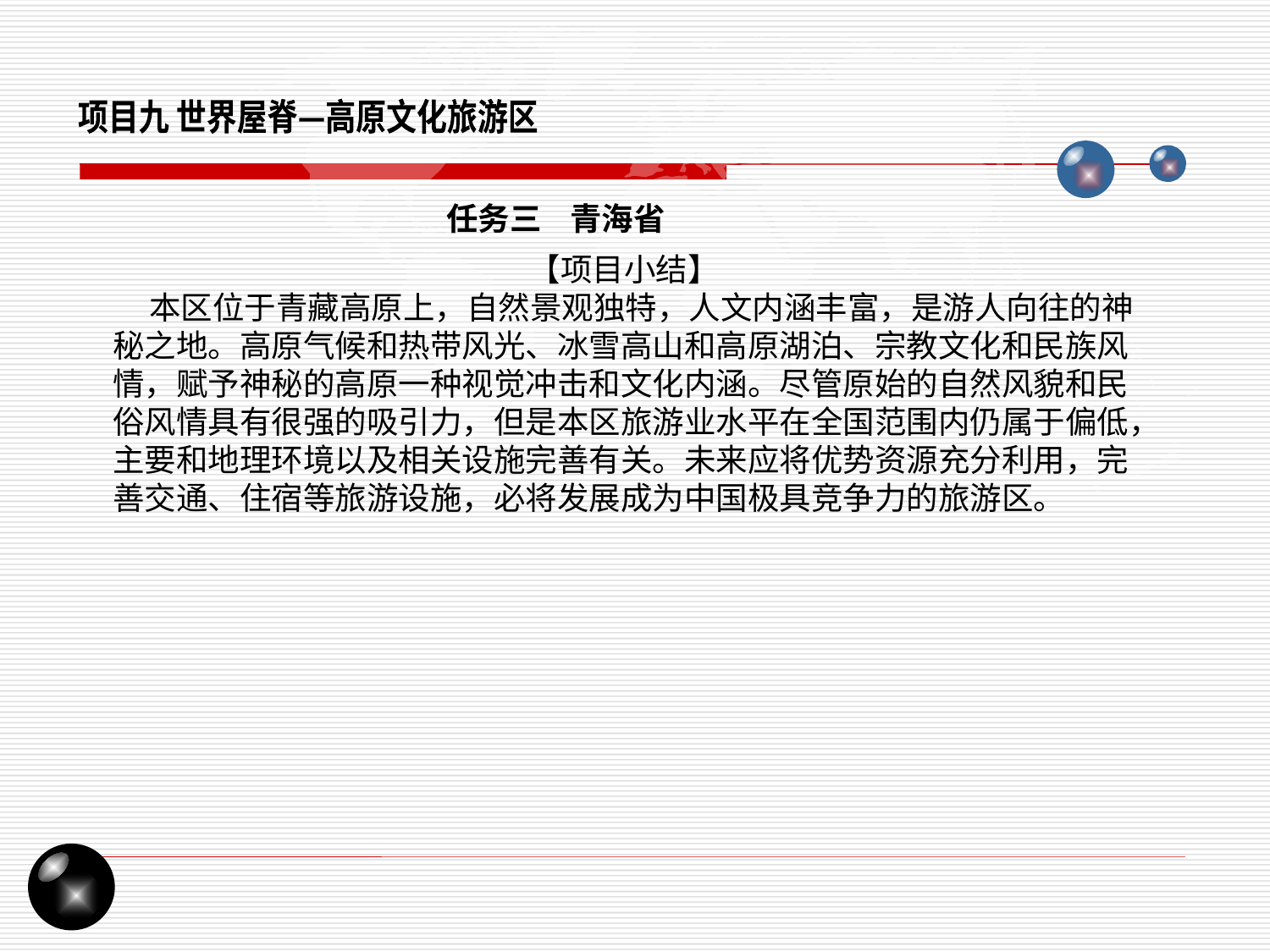

项目九 世界屋脊—高原文化旅游区
任务三    青海省
【项目小结】
    本区位于青藏高原上，自然景观独特，人文内涵丰富，是游人向往的神秘之地。高原气候和热带风光、冰雪高山和高原湖泊、宗教文化和民族风情，赋予神秘的高原一种视觉冲击和文化内涵。尽管原始的自然风貌和民俗风情具有很强的吸引力，但是本区旅游业水平在全国范围内仍属于偏低，主要和地理环境以及相关设施完善有关。未来应将优势资源充分利用，完善交通、住宿等旅游设施，必将发展成为中国极具竞争力的旅游区。